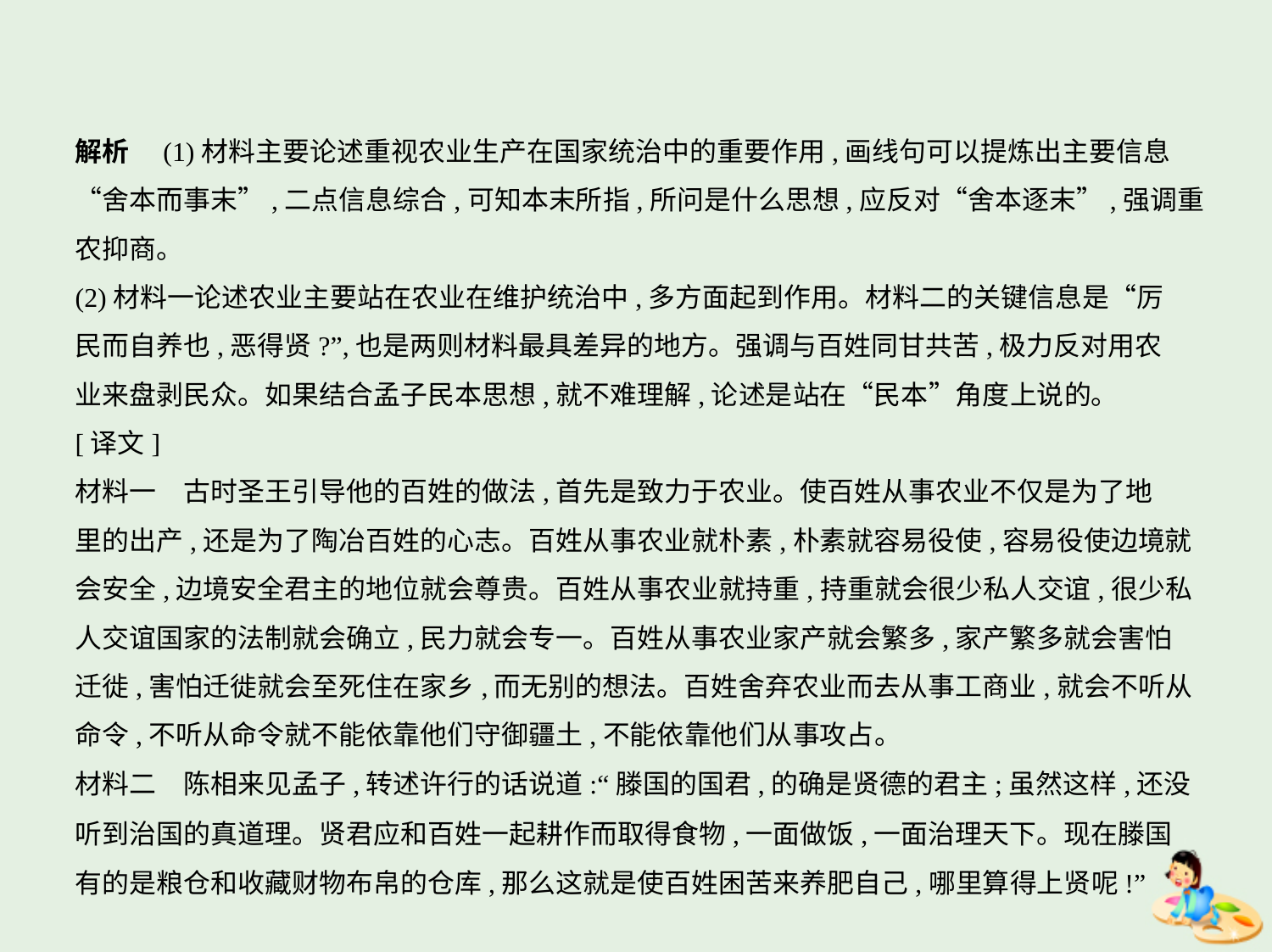

解析　(1)材料主要论述重视农业生产在国家统治中的重要作用,画线句可以提炼出主要信息
“舍本而事末”,二点信息综合,可知本末所指,所问是什么思想,应反对“舍本逐末”,强调重
农抑商。
(2)材料一论述农业主要站在农业在维护统治中,多方面起到作用。材料二的关键信息是“厉
民而自养也,恶得贤?”,也是两则材料最具差异的地方。强调与百姓同甘共苦,极力反对用农
业来盘剥民众。如果结合孟子民本思想,就不难理解,论述是站在“民本”角度上说的。
[译文]
材料一　古时圣王引导他的百姓的做法,首先是致力于农业。使百姓从事农业不仅是为了地
里的出产,还是为了陶冶百姓的心志。百姓从事农业就朴素,朴素就容易役使,容易役使边境就
会安全,边境安全君主的地位就会尊贵。百姓从事农业就持重,持重就会很少私人交谊,很少私
人交谊国家的法制就会确立,民力就会专一。百姓从事农业家产就会繁多,家产繁多就会害怕
迁徙,害怕迁徙就会至死住在家乡,而无别的想法。百姓舍弃农业而去从事工商业,就会不听从
命令,不听从命令就不能依靠他们守御疆土,不能依靠他们从事攻占。
材料二　陈相来见孟子,转述许行的话说道:“滕国的国君,的确是贤德的君主;虽然这样,还没
听到治国的真道理。贤君应和百姓一起耕作而取得食物,一面做饭,一面治理天下。现在滕国
有的是粮仓和收藏财物布帛的仓库,那么这就是使百姓困苦来养肥自己,哪里算得上贤呢!”